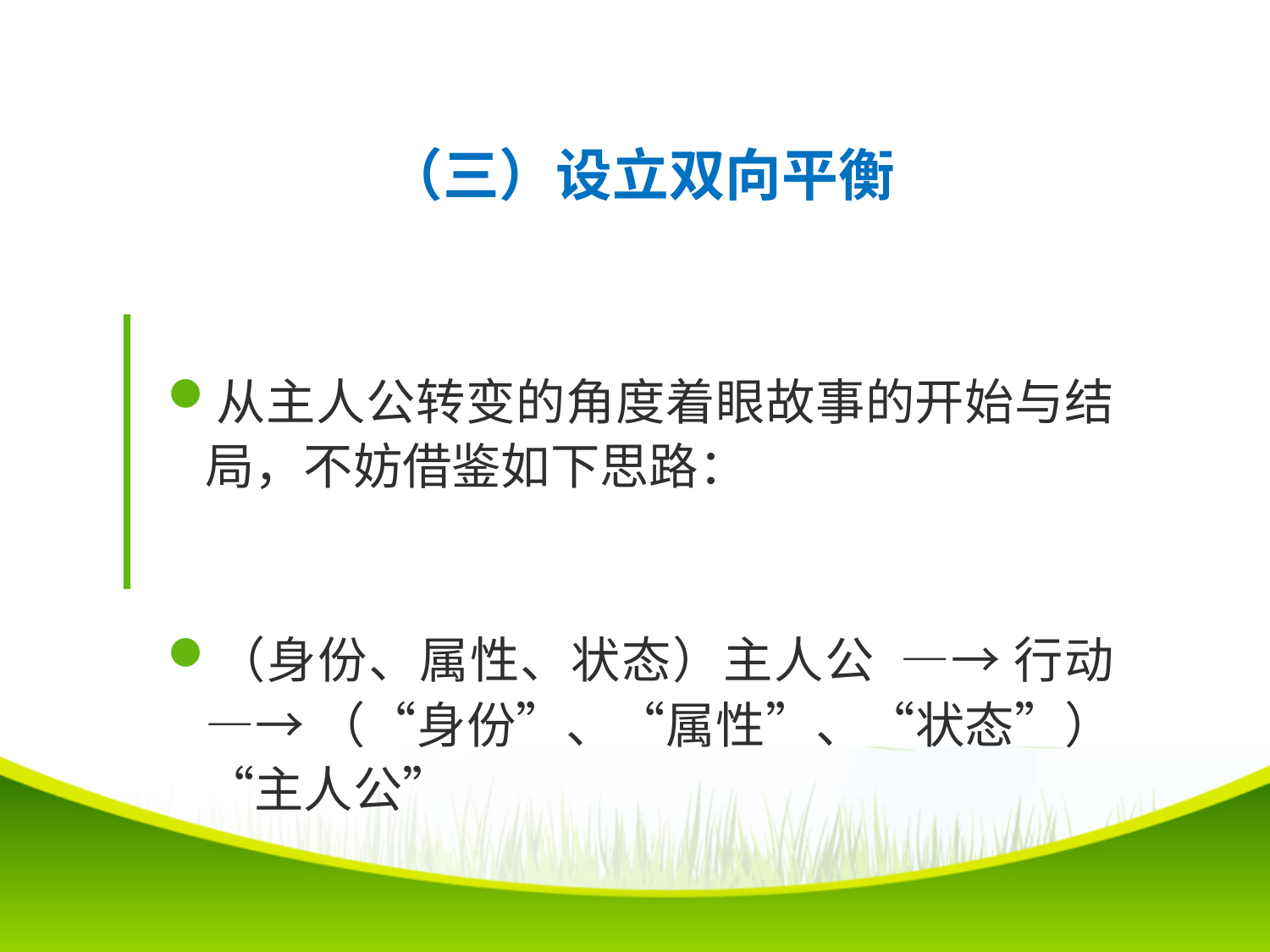

# （三）设立双向平衡

从主人公转变的角度着眼故事的开始与结局，不妨借鉴如下思路：

（身份、属性、状态）主人公  —→ 行动 —→ （“身份”、“属性”、“状态”）“主人公”